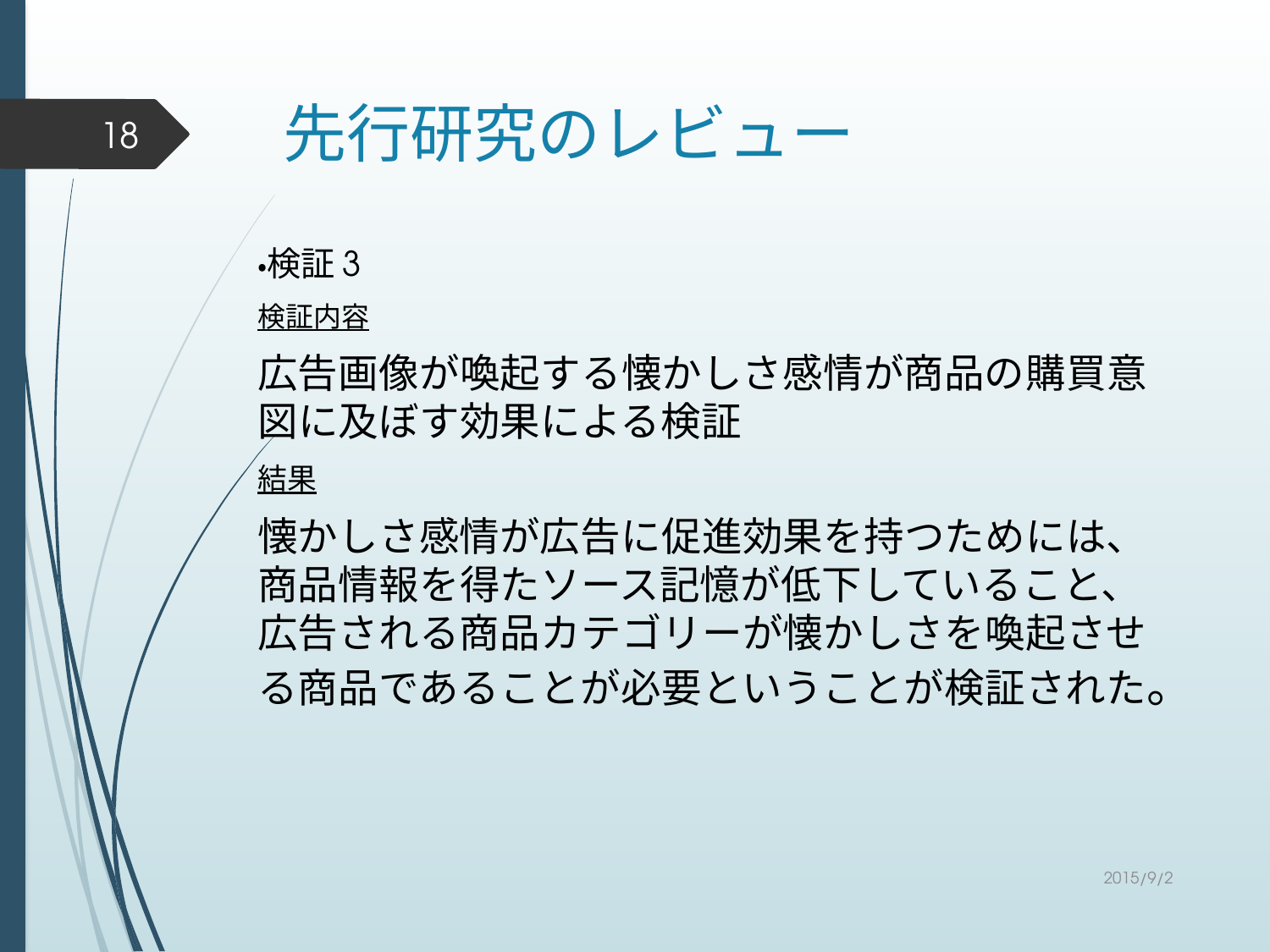

# 先行研究のレビュー
18
・検証3
検証内容
広告画像が喚起する懐かしさ感情が商品の購買意図に及ぼす効果による検証
結果
懐かしさ感情が広告に促進効果を持つためには、商品情報を得たソース記憶が低下していること、広告される商品カテゴリーが懐かしさを喚起させる商品であることが必要ということが検証された。
2015/9/2